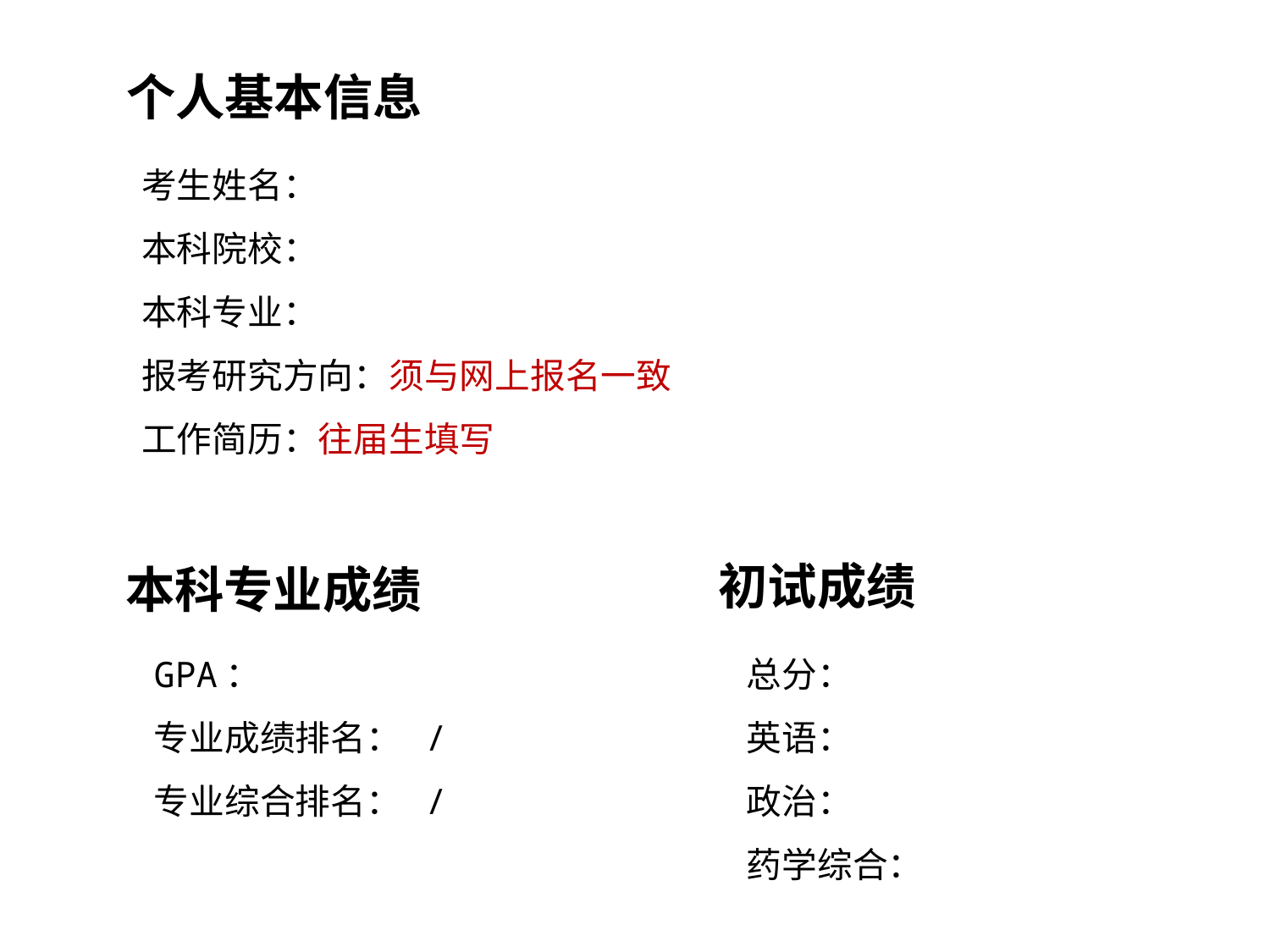

个人基本信息
考生姓名：
本科院校：
本科专业：
报考研究方向：须与网上报名一致
工作简历：往届生填写
初试成绩
本科专业成绩
GPA：
专业成绩排名：  /
专业综合排名：  /

总分：
英语：
政治：
药学综合：